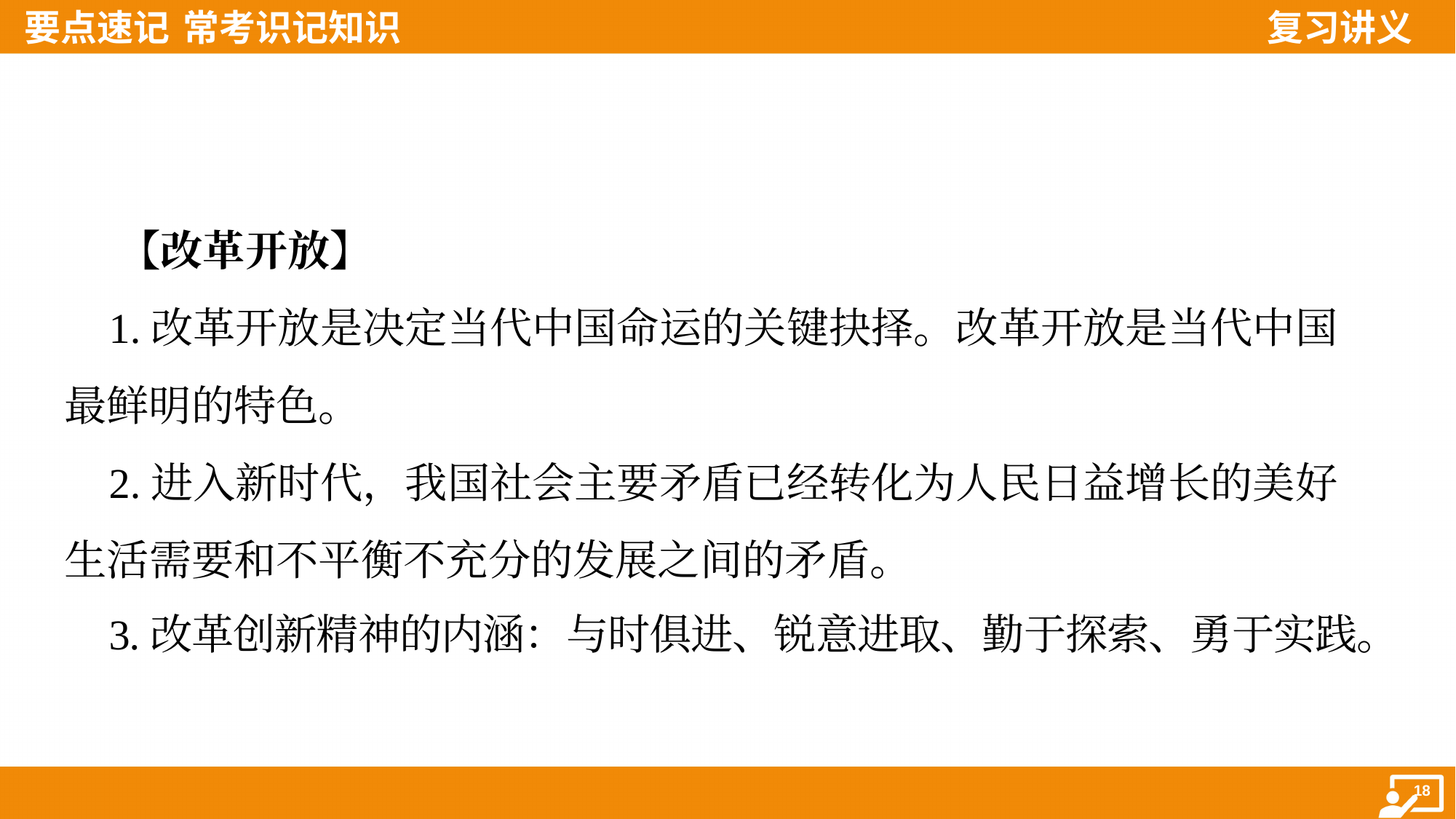

【改革开放】
    1.改革开放是决定当代中国命运的关键抉择。改革开放是当代中国
最鲜明的特色。
    2.进入新时代，我国社会主要矛盾已经转化为人民日益增长的美好
生活需要和不平衡不充分的发展之间的矛盾。
    3.改革创新精神的内涵：与时俱进、锐意进取、勤于探索、勇于实践。